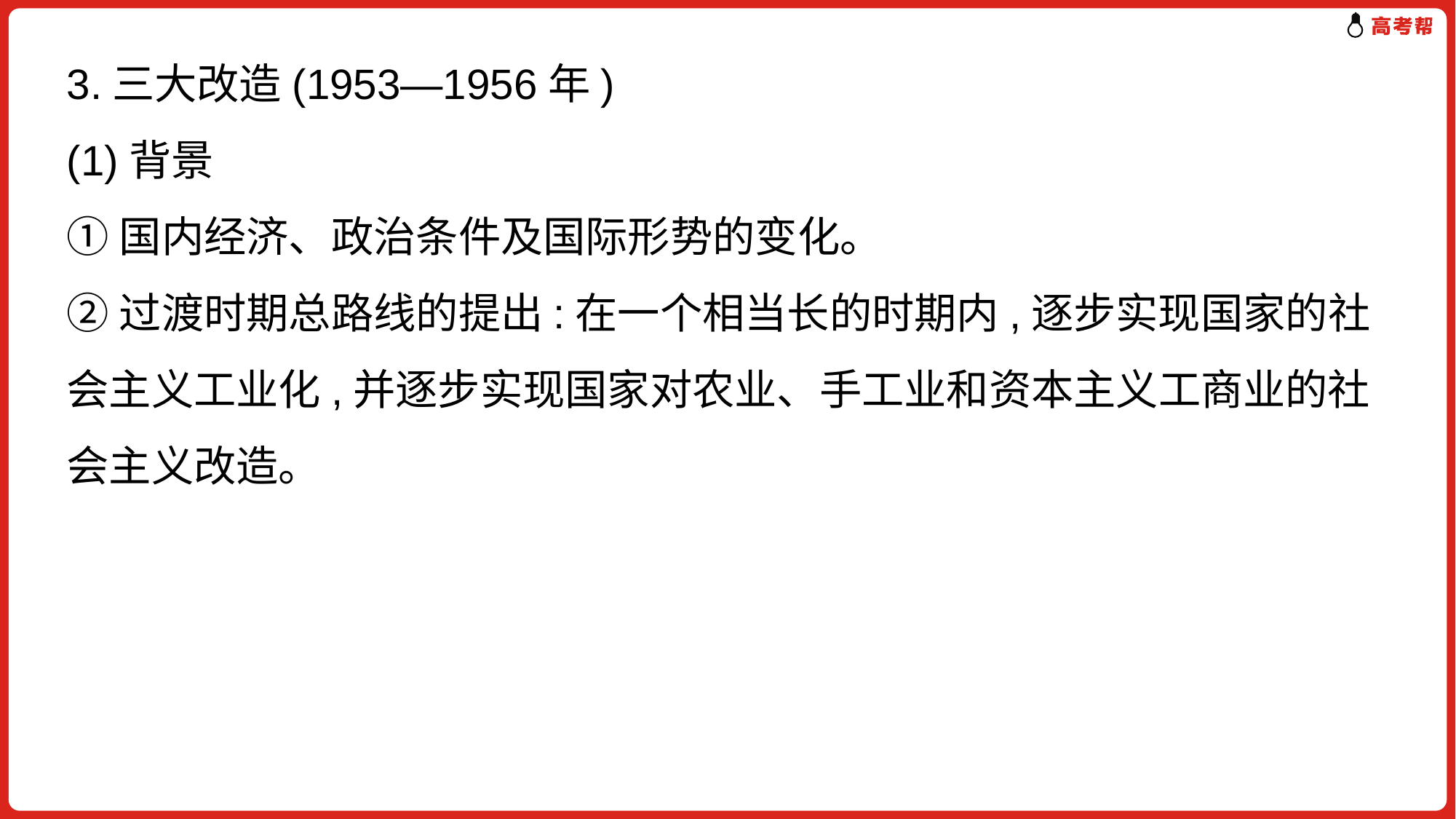

3.三大改造(1953—1956年)
(1)背景
①国内经济、政治条件及国际形势的变化。
②过渡时期总路线的提出:在一个相当长的时期内,逐步实现国家的社会主义工业化,并逐步实现国家对农业、手工业和资本主义工商业的社会主义改造。